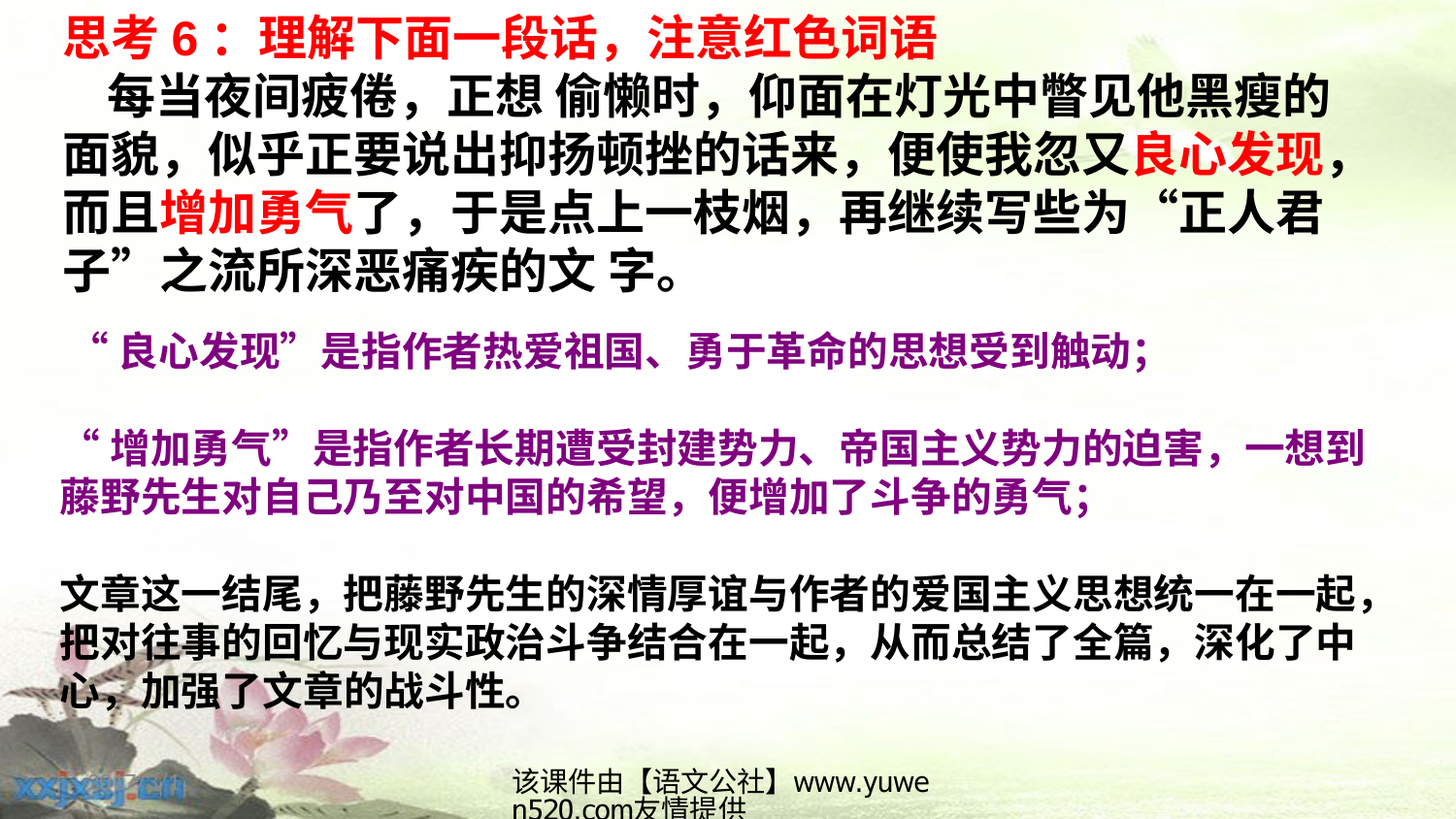

思考6：理解下面一段话，注意红色词语
   每当夜间疲倦，正想 偷懒时，仰面在灯光中瞥见他黑瘦的面貌，似乎正要说出抑扬顿挫的话来，便使我忽又良心发现，而且增加勇气了，于是点上一枝烟，再继续写些为“正人君子”之流所深恶痛疾的文 字。

 “良心发现”是指作者热爱祖国、勇于革命的思想受到触动；

“增加勇气”是指作者长期遭受封建势力、帝国主义势力的迫害，一想到藤野先生对自己乃至对中国的希望，便增加了斗争的勇气；

文章这一结尾，把藤野先生的深情厚谊与作者的爱国主义思想统一在一起，把对往事的回忆与现实政治斗争结合在一起，从而总结了全篇，深化了中心，加强了文章的战斗性。

2017/3/1
该课件由【语文公社】www.yuwen520.com友情提供